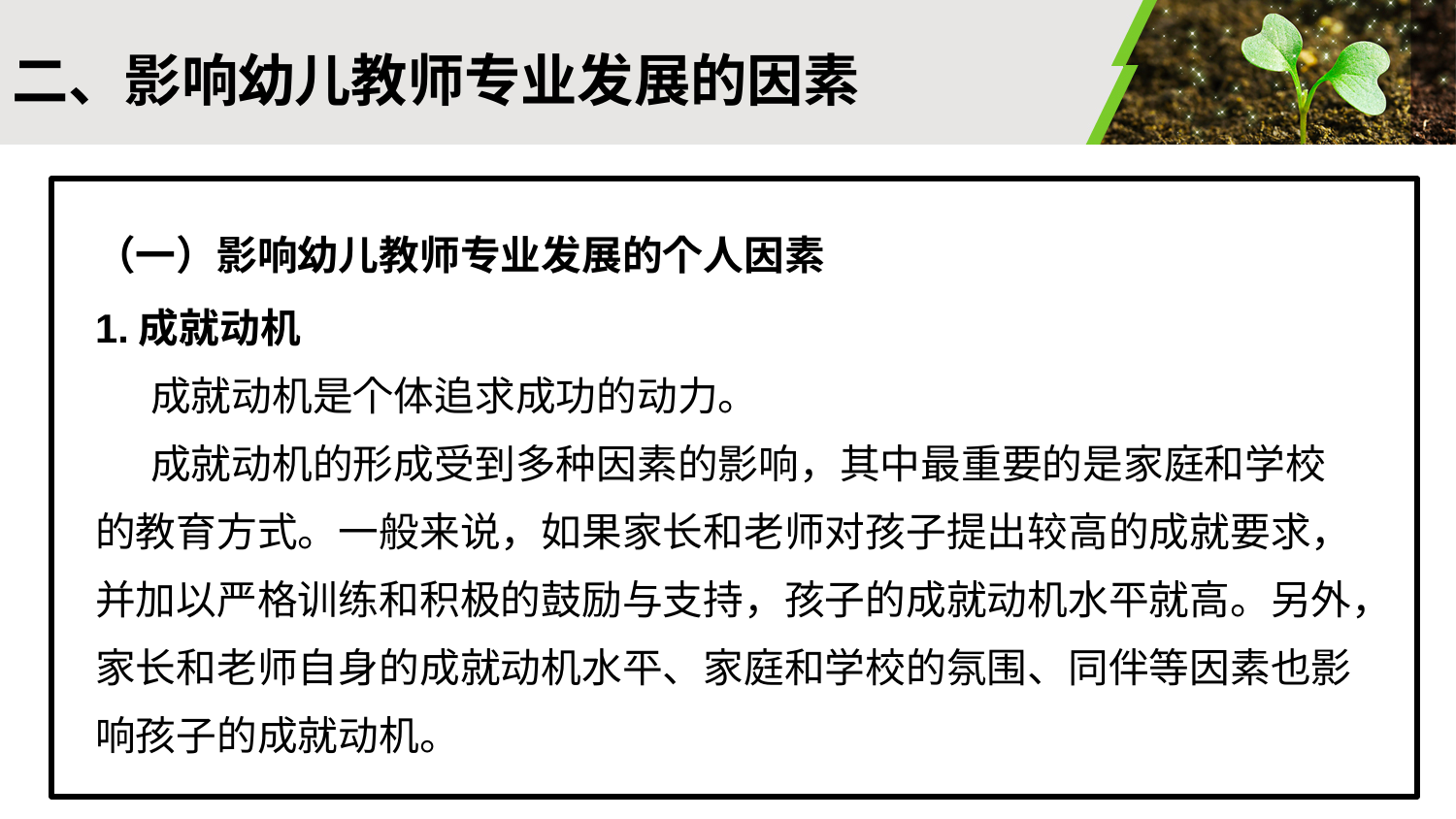

#
二、影响幼儿教师专业发展的因素

（一）影响幼儿教师专业发展的个人因素
1.成就动机
    成就动机是个体追求成功的动力。
    成就动机的形成受到多种因素的影响，其中最重要的是家庭和学校的教育方式。一般来说，如果家长和老师对孩子提出较高的成就要求，并加以严格训练和积极的鼓励与支持，孩子的成就动机水平就高。另外，家长和老师自身的成就动机水平、家庭和学校的氛围、同伴等因素也影响孩子的成就动机。